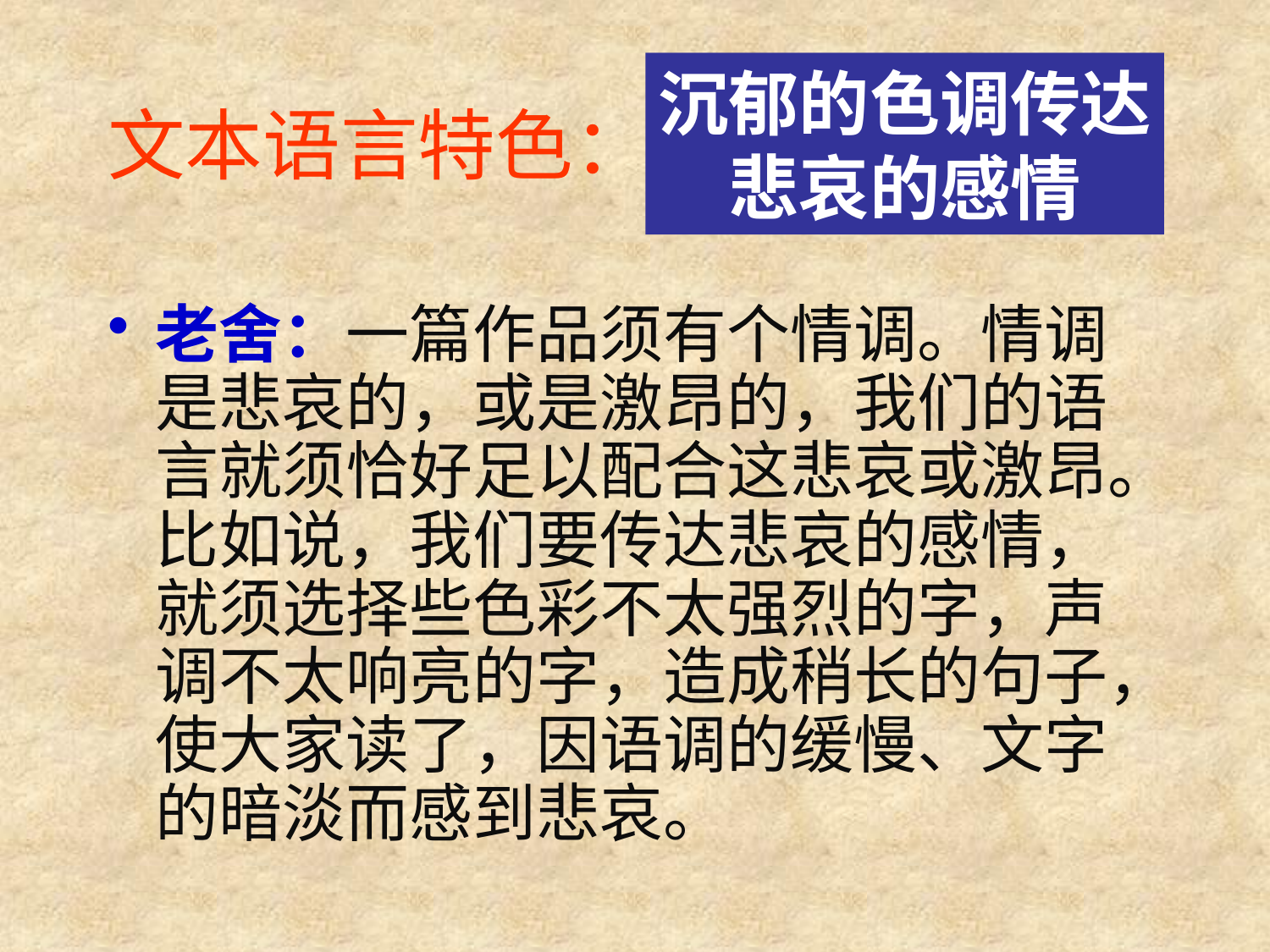

沉郁的色调传达悲哀的感情
# 文本语言特色：
老舍：一篇作品须有个情调。情调是悲哀的，或是激昂的，我们的语言就须恰好足以配合这悲哀或激昂。比如说，我们要传达悲哀的感情，就须选择些色彩不太强烈的字，声调不太响亮的字，造成稍长的句子，使大家读了，因语调的缓慢、文字的暗淡而感到悲哀。